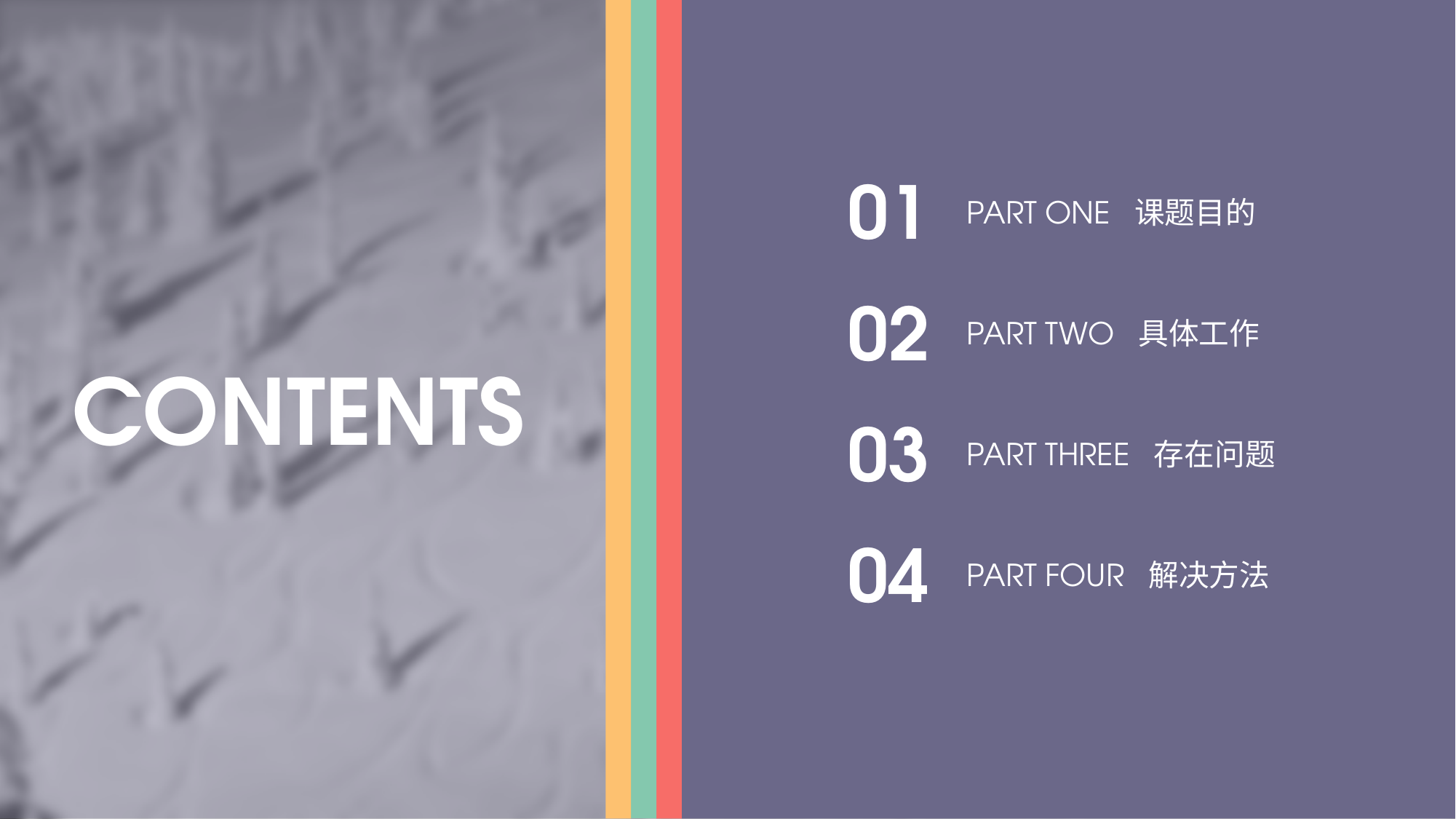

01
PART ONE  课题目的
02
PART TWO  具体工作
CONTENTS
03
PART THREE  存在问题
04
PART FOUR  解决方法